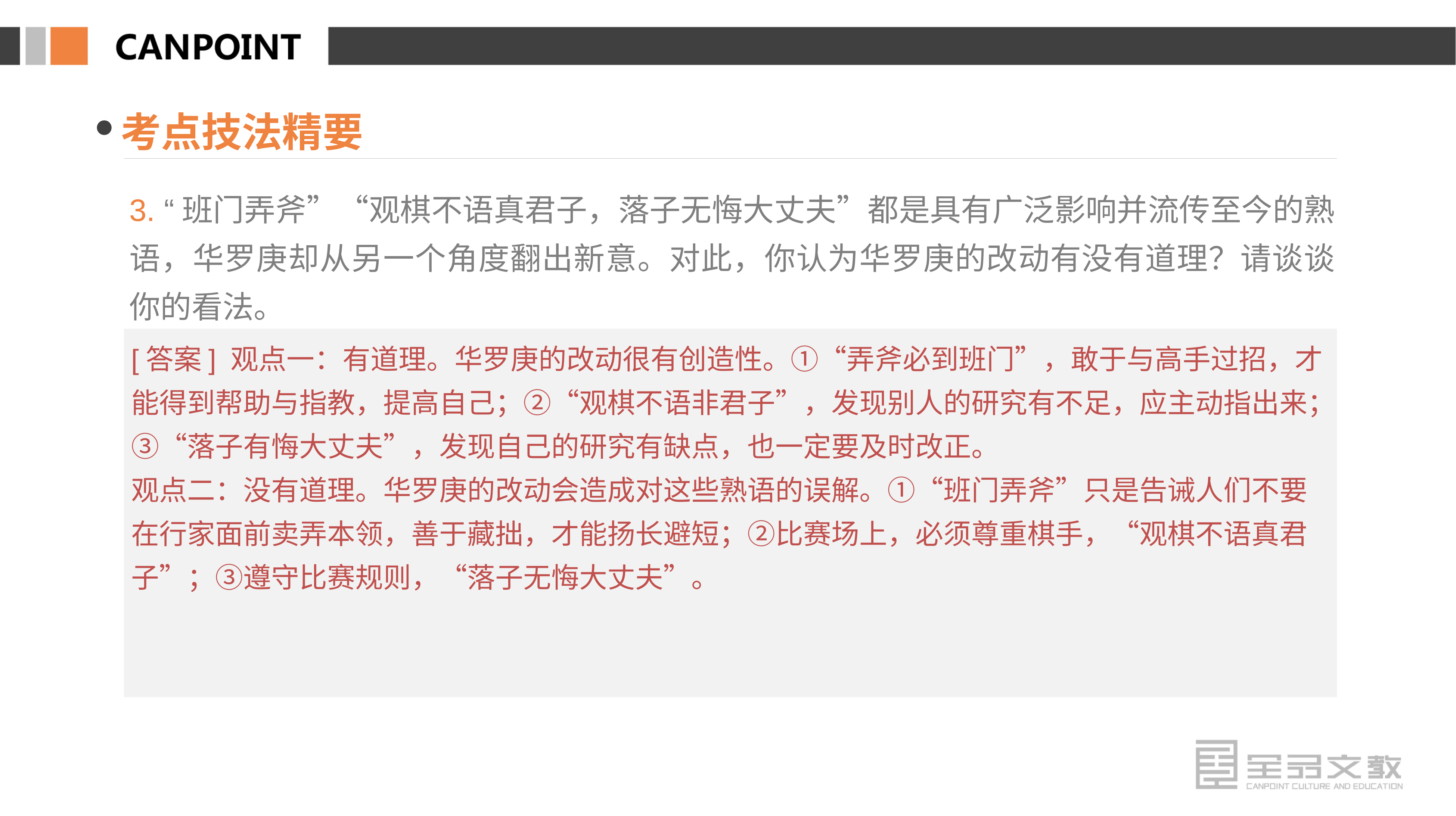

考点技法精要

3. “班门弄斧”“观棋不语真君子，落子无悔大丈夫”都是具有广泛影响并流传至今的熟语，华罗庚却从另一个角度翻出新意。对此，你认为华罗庚的改动有没有道理？请谈谈你的看法。
[答案] 观点一：有道理。华罗庚的改动很有创造性。①“弄斧必到班门”，敢于与高手过招，才能得到帮助与指教，提高自己；②“观棋不语非君子”，发现别人的研究有不足，应主动指出来；③“落子有悔大丈夫”，发现自己的研究有缺点，也一定要及时改正。
观点二：没有道理。华罗庚的改动会造成对这些熟语的误解。①“班门弄斧”只是告诫人们不要在行家面前卖弄本领，善于藏拙，才能扬长避短；②比赛场上，必须尊重棋手，“观棋不语真君子”；③遵守比赛规则，“落子无悔大丈夫”。